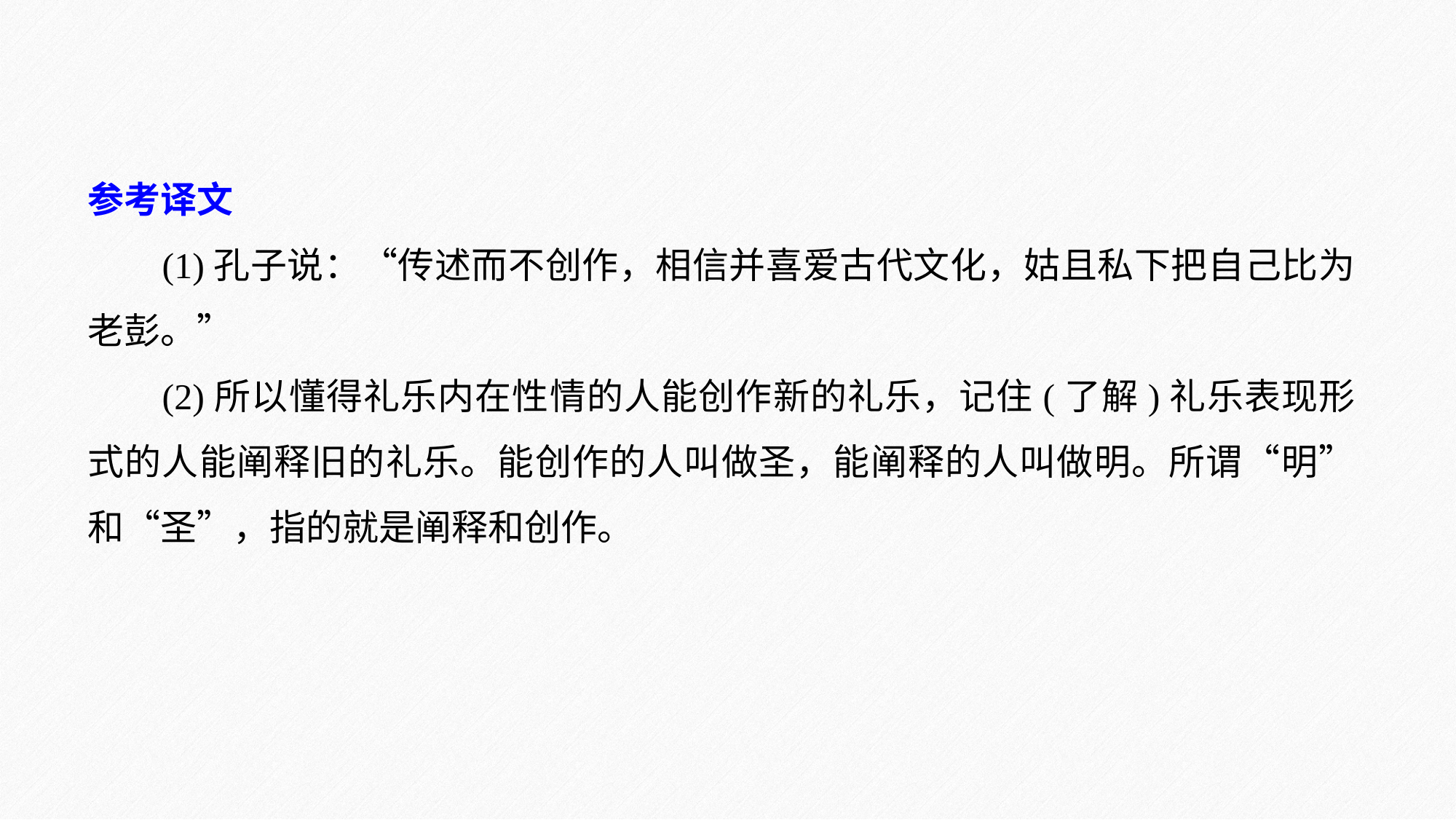

参考译文
(1)孔子说：“传述而不创作，相信并喜爱古代文化，姑且私下把自己比为老彭。”
(2)所以懂得礼乐内在性情的人能创作新的礼乐，记住(了解)礼乐表现形式的人能阐释旧的礼乐。能创作的人叫做圣，能阐释的人叫做明。所谓“明”和“圣”，指的就是阐释和创作。